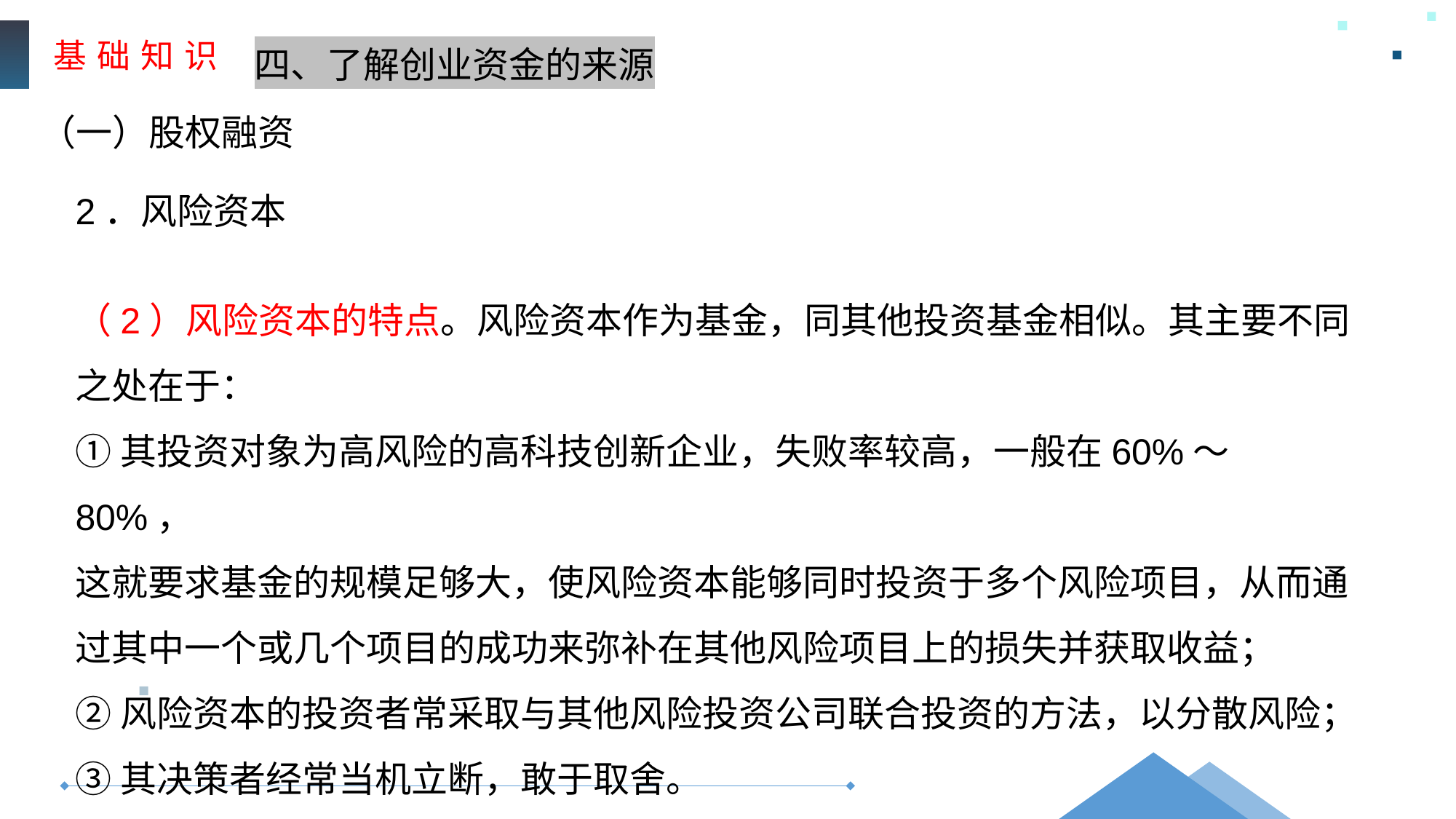

基 础 知 识

四、了解创业资金的来源
（一）股权融资
2．风险资本

（2）风险资本的特点。风险资本作为基金，同其他投资基金相似。其主要不同之处在于：
①其投资对象为高风险的高科技创新企业，失败率较高，一般在60%～80%，
这就要求基金的规模足够大，使风险资本能够同时投资于多个风险项目，从而通过其中一个或几个项目的成功来弥补在其他风险项目上的损失并获取收益；
②风险资本的投资者常采取与其他风险投资公司联合投资的方法，以分散风险；
③其决策者经常当机立断，敢于取舍。